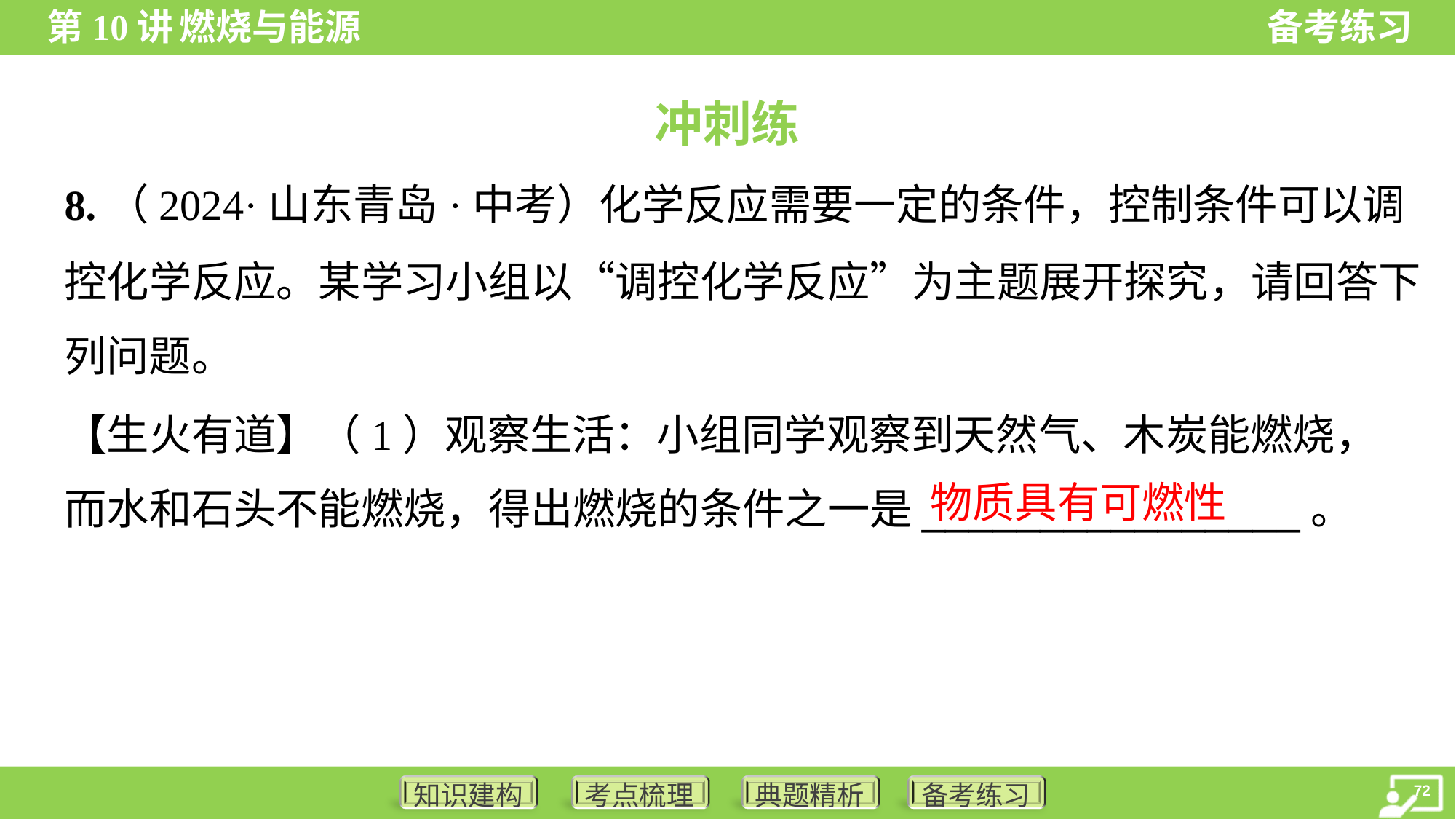

冲刺练
8.（2024·山东青岛·中考）化学反应需要一定的条件，控制条件可以调
控化学反应。某学习小组以“调控化学反应”为主题展开探究，请回答下
列问题。
【生火有道】（1）观察生活：小组同学观察到天然气、木炭能燃烧，
而水和石头不能燃烧，得出燃烧的条件之一是________________。
物质具有可燃性